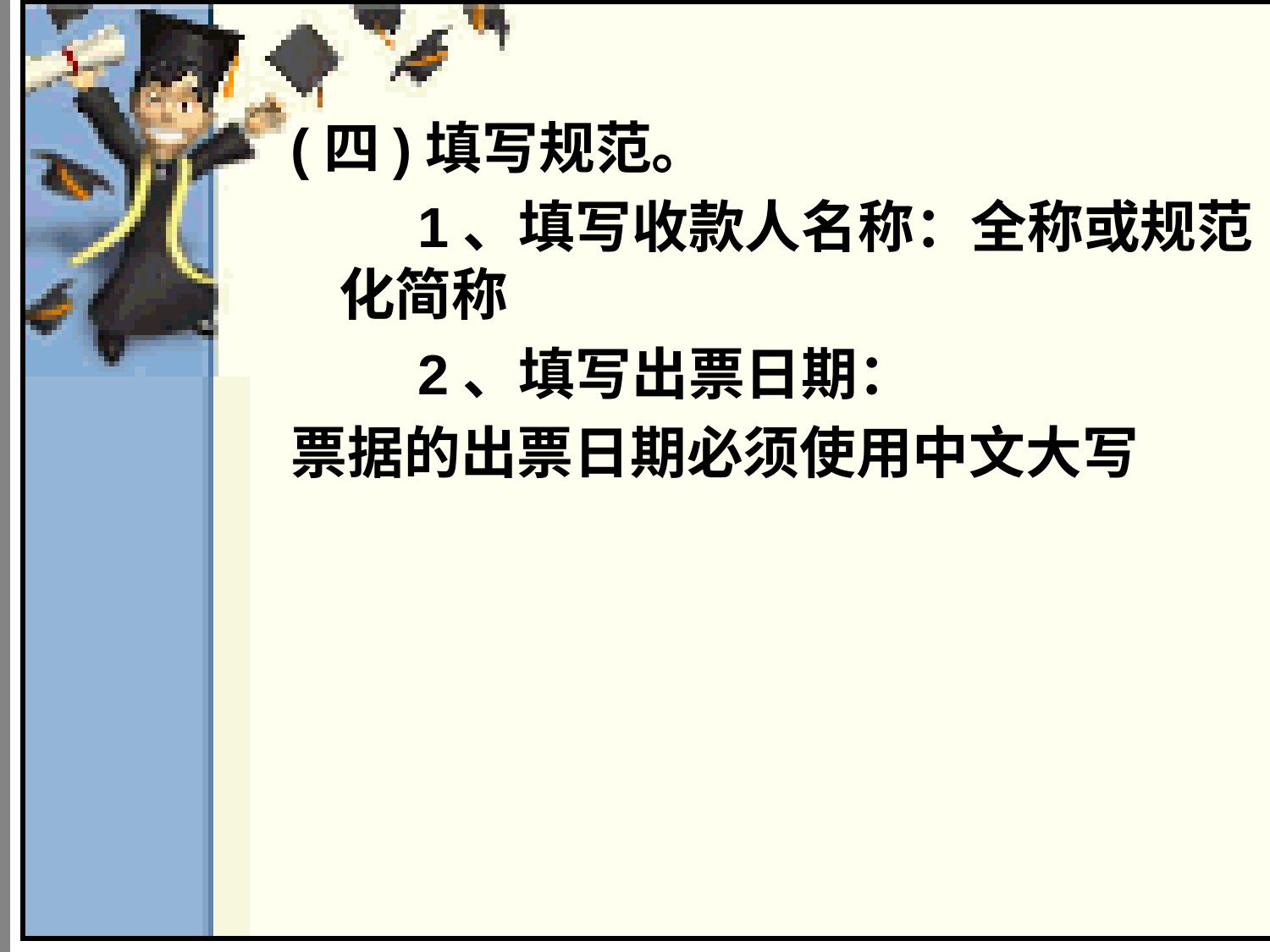

(四)填写规范。
　　1、填写收款人名称：全称或规范化简称
　　2、填写出票日期：
票据的出票日期必须使用中文大写